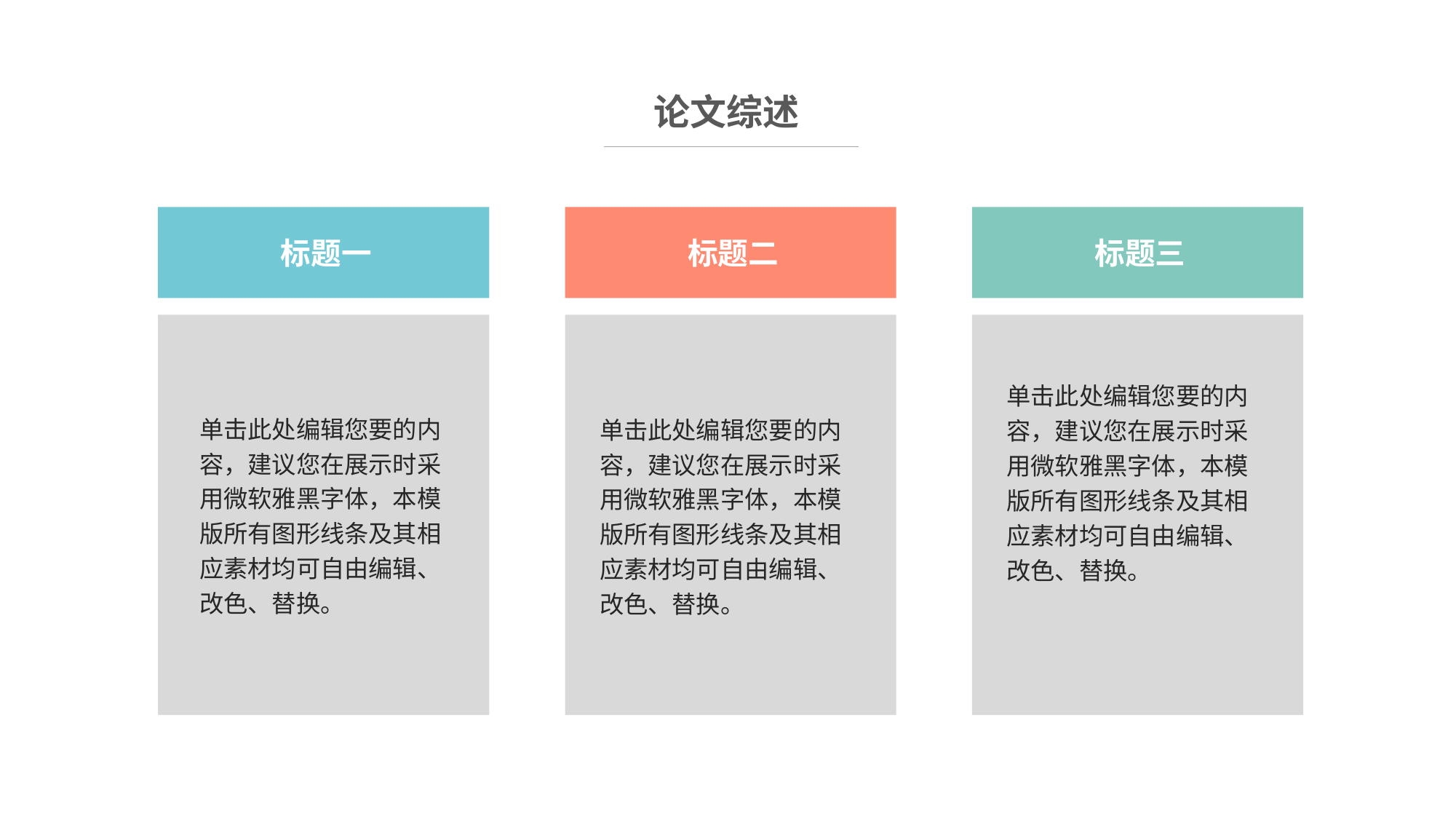

论文综述

标题一

单击此处编辑您要的内容，建议您在展示时采用微软雅黑字体，本模版所有图形线条及其相应素材均可自由编辑、改色、替换。

标题二

单击此处编辑您要的内容，建议您在展示时采用微软雅黑字体，本模版所有图形线条及其相应素材均可自由编辑、改色、替换。

标题三

单击此处编辑您要的内容，建议您在展示时采用微软雅黑字体，本模版所有图形线条及其相应素材均可自由编辑、改色、替换。